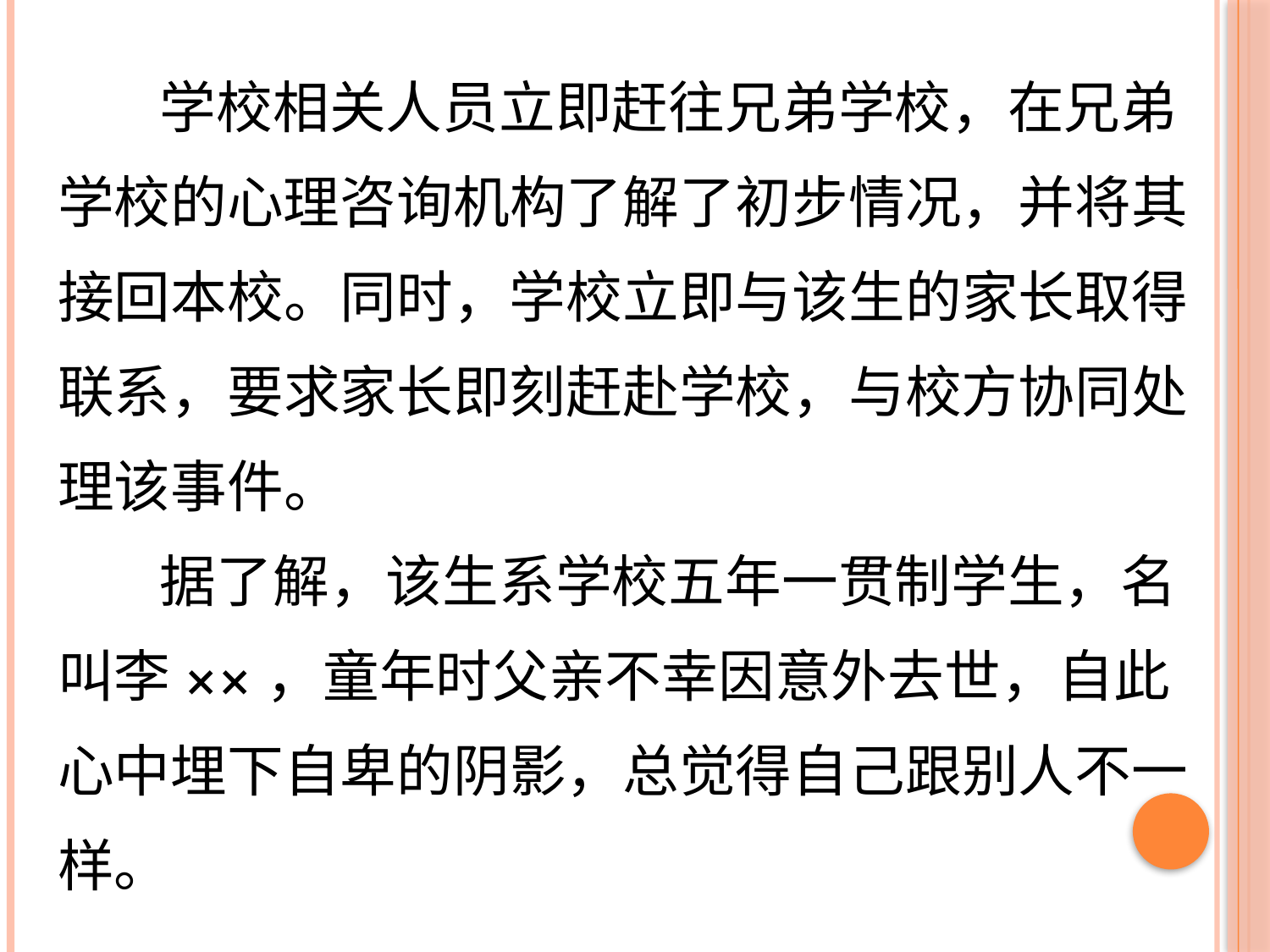

学校相关人员立即赶往兄弟学校，在兄弟学校的心理咨询机构了解了初步情况，并将其接回本校。同时，学校立即与该生的家长取得联系，要求家长即刻赶赴学校，与校方协同处理该事件。
       据了解，该生系学校五年一贯制学生，名叫李××，童年时父亲不幸因意外去世，自此心中埋下自卑的阴影，总觉得自己跟别人不一样。